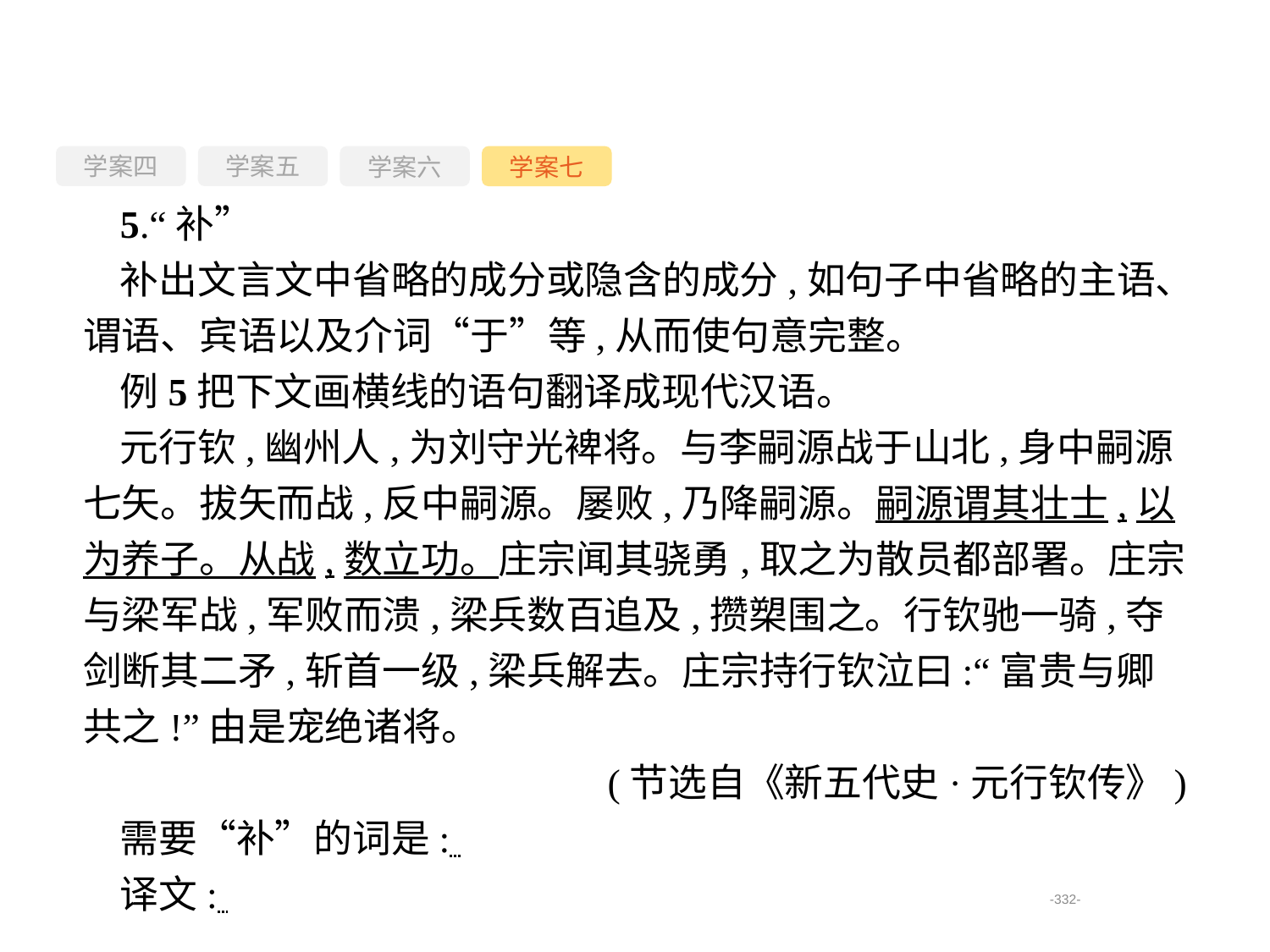

学案四
学案六
学案七
学案五
5.“补”
补出文言文中省略的成分或隐含的成分,如句子中省略的主语、谓语、宾语以及介词“于”等,从而使句意完整。
例5把下文画横线的语句翻译成现代汉语。
元行钦,幽州人,为刘守光裨将。与李嗣源战于山北,身中嗣源七矢。拔矢而战,反中嗣源。屡败,乃降嗣源。嗣源谓其壮士,以为养子。从战,数立功。庄宗闻其骁勇,取之为散员都部署。庄宗与梁军战,军败而溃,梁兵数百追及,攒槊围之。行钦驰一骑,夺剑断其二矛,斩首一级,梁兵解去。庄宗持行钦泣曰:“富贵与卿共之!”由是宠绝诸将。
(节选自《新五代史·元行钦传》)
需要“补”的词是:
译文:
-332-